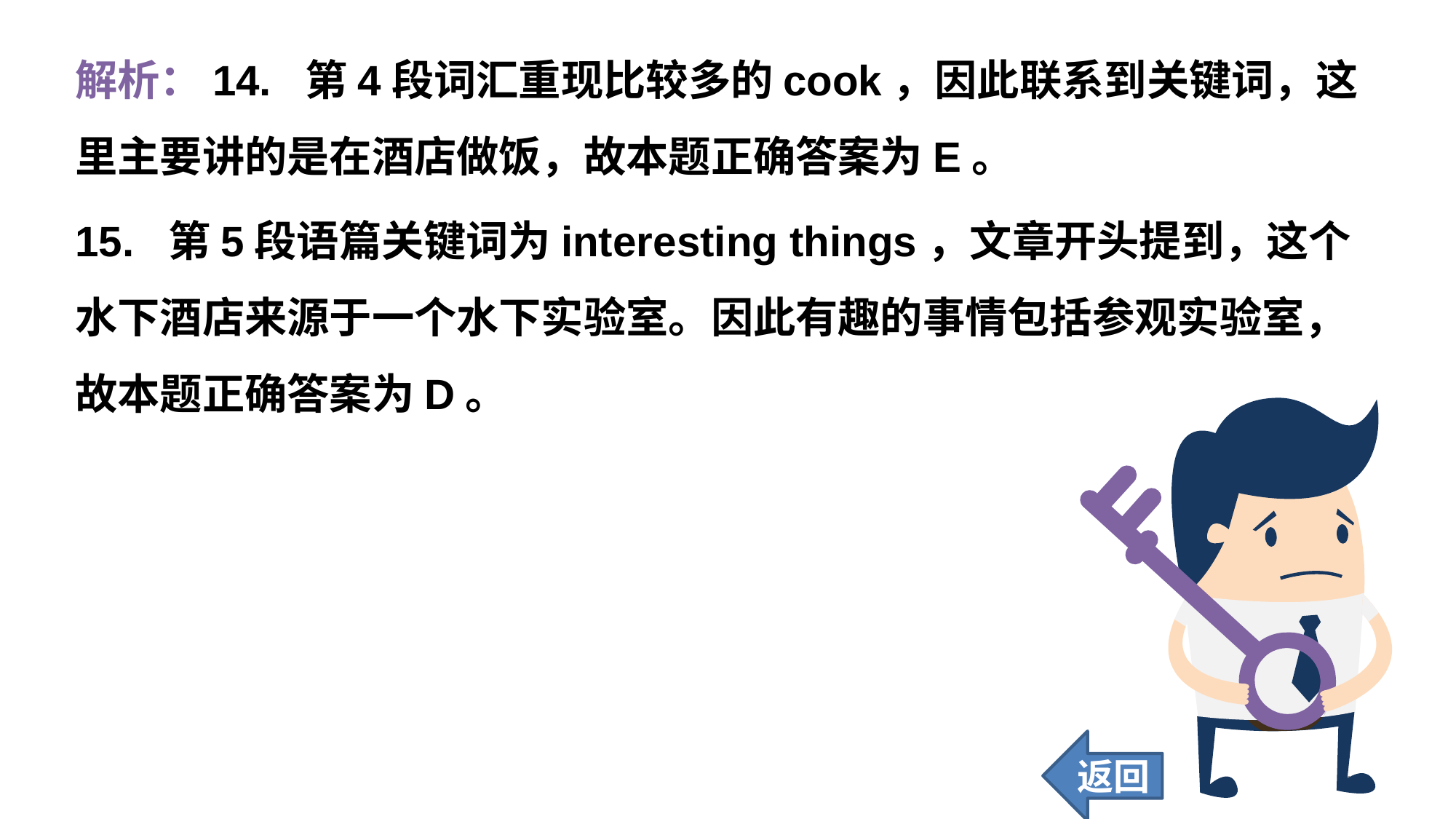

解析：14.  第4段词汇重现比较多的cook，因此联系到关键词，这里主要讲的是在酒店做饭，故本题正确答案为E。
15.  第5段语篇关键词为interesting things，文章开头提到，这个水下酒店来源于一个水下实验室。因此有趣的事情包括参观实验室，故本题正确答案为D。

返回
158